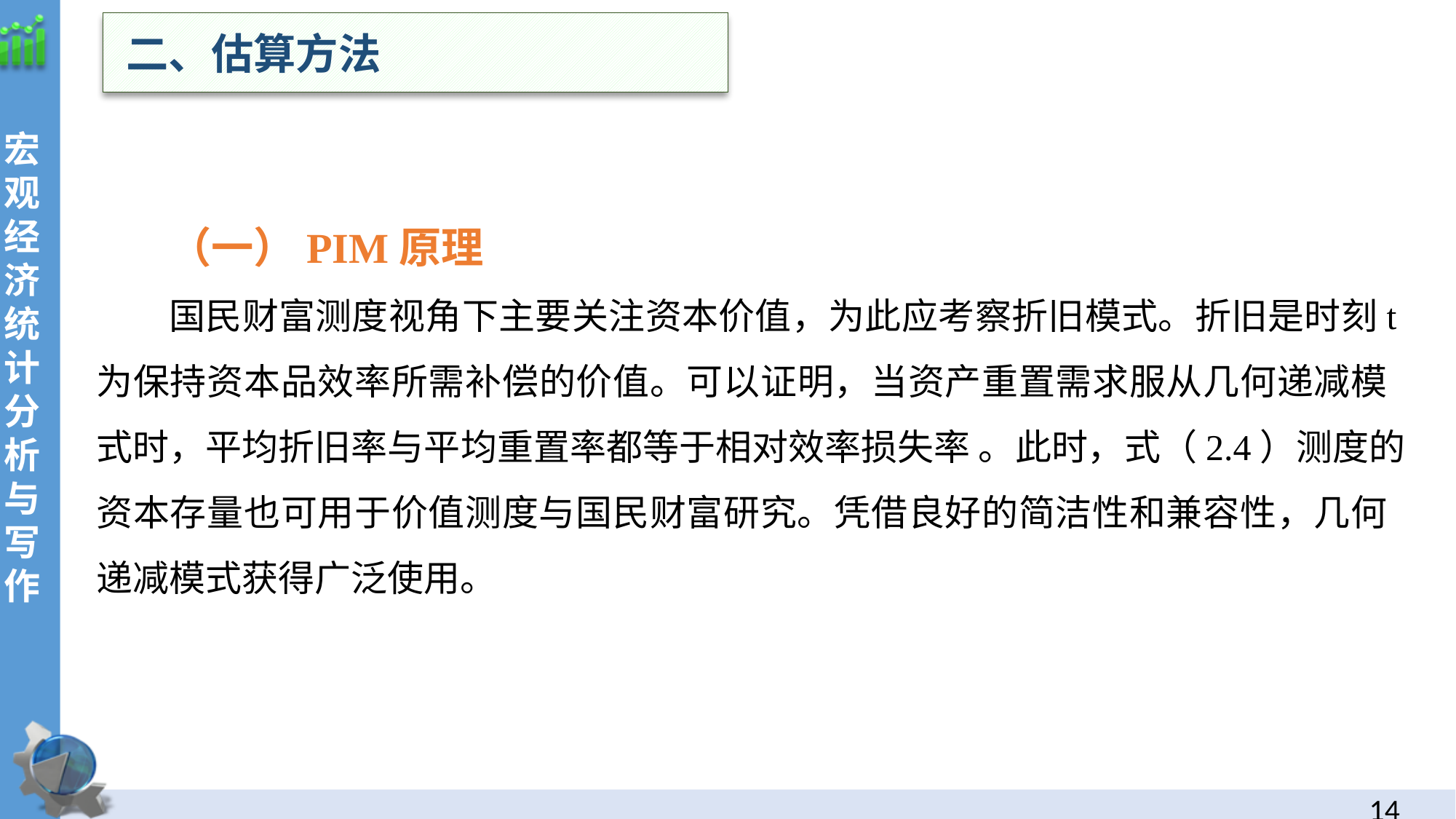

二、估算方法
（一）PIM原理
国民财富测度视角下主要关注资本价值，为此应考察折旧模式。折旧是时刻t为保持资本品效率所需补偿的价值。可以证明，当资产重置需求服从几何递减模式时，平均折旧率与平均重置率都等于相对效率损失率 。此时，式（2.4）测度的资本存量也可用于价值测度与国民财富研究。凭借良好的简洁性和兼容性，几何递减模式获得广泛使用。

14